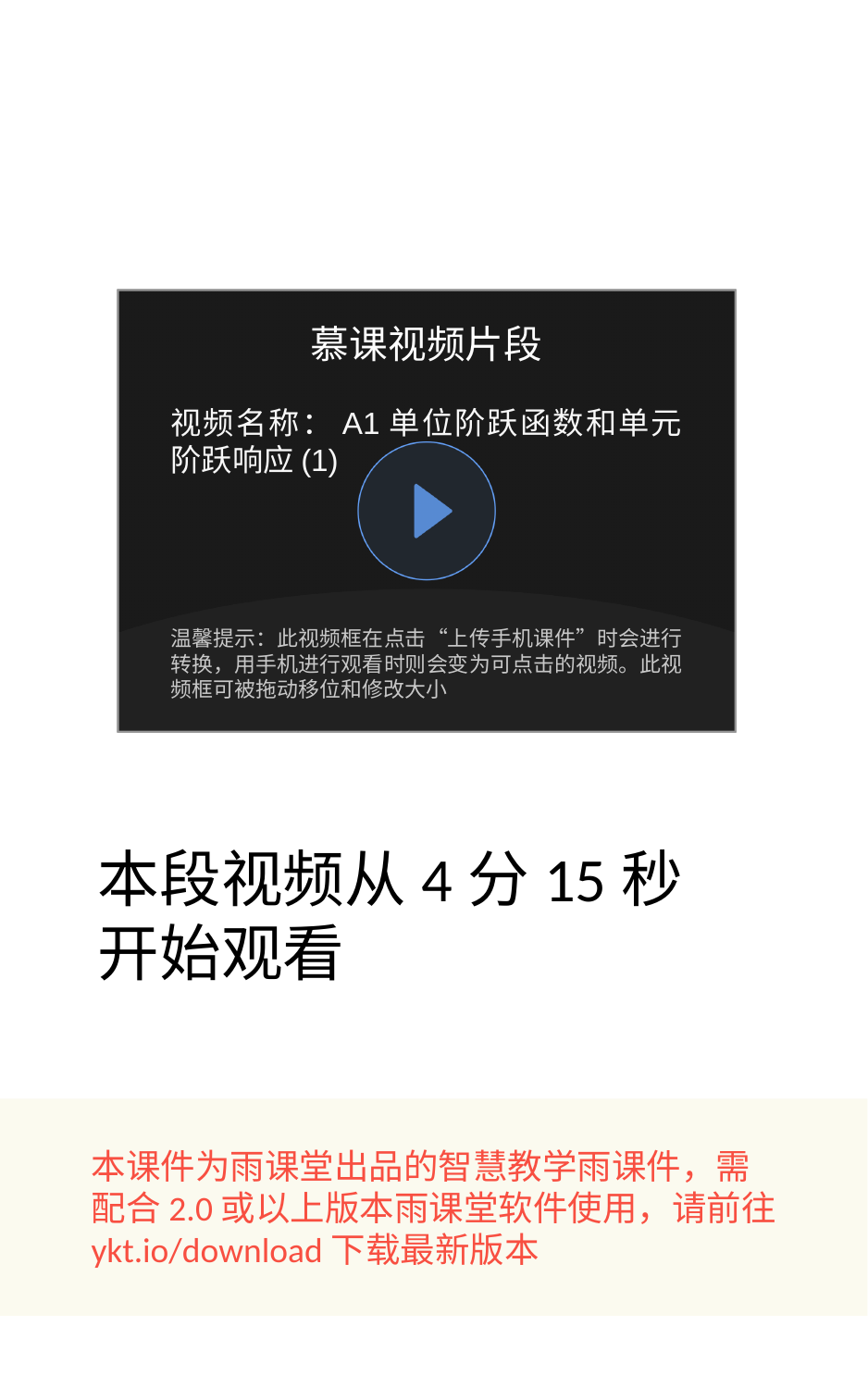

慕课视频片段

视频名称：A1单位阶跃函数和单元阶跃响应(1)

温馨提示：此视频框在点击“上传手机课件”时会进行转换，用手机进行观看时则会变为可点击的视频。此视频框可被拖动移位和修改大小
本段视频从4分15秒开始观看
本课件为雨课堂出品的智慧教学雨课件，需
配合2.0或以上版本雨课堂软件使用，请前往
ykt.io/download下载最新版本